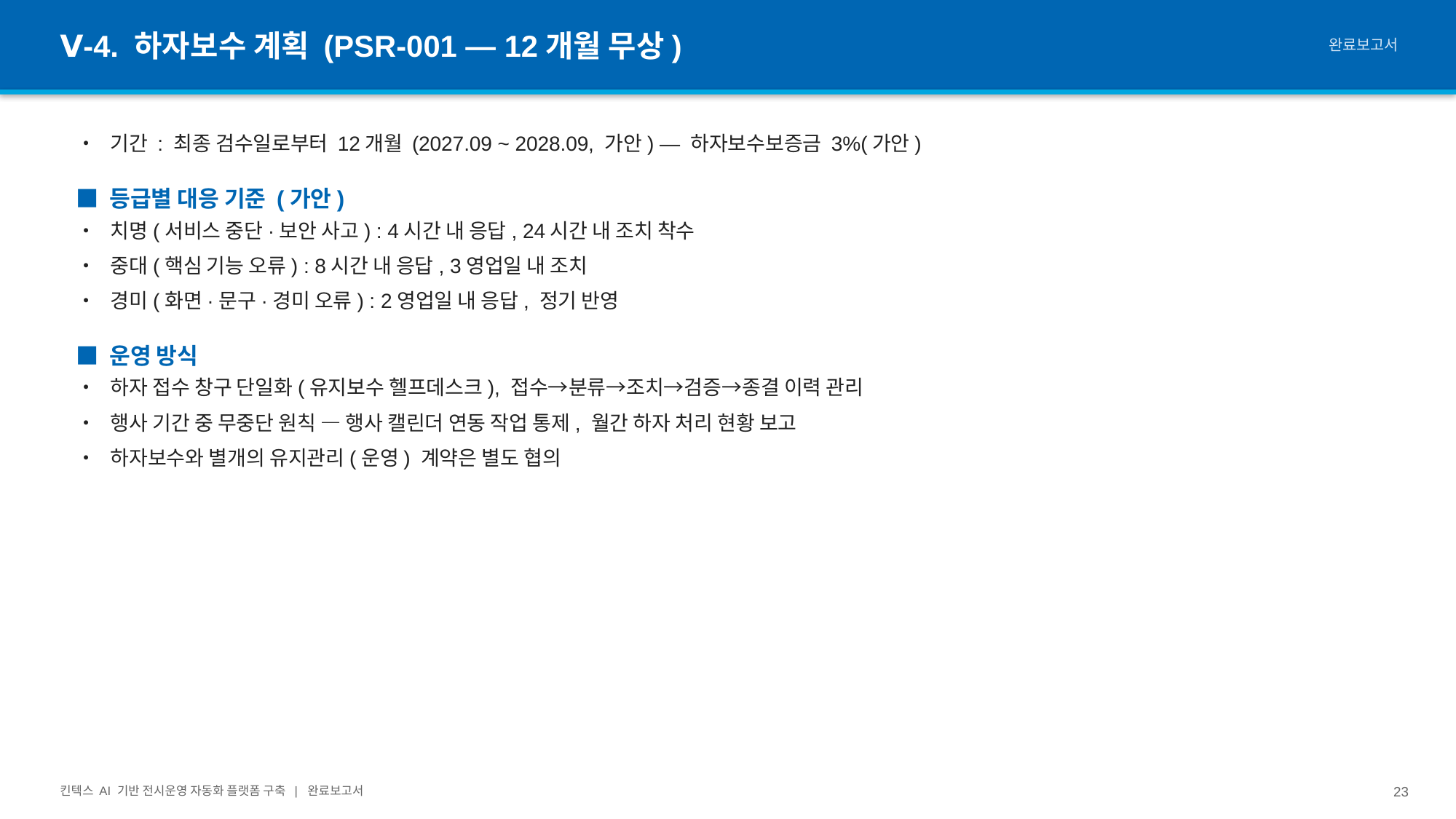

Ⅴ-4. 하자보수 계획 (PSR-001 — 12개월 무상)
완료보고서

•  기간 : 최종 검수일로부터 12개월 (2027.09 ~ 2028.09, 가안) — 하자보수보증금 3%(가안)
■ 등급별 대응 기준 (가안)
•  치명(서비스 중단·보안 사고) : 4시간 내 응답, 24시간 내 조치 착수
•  중대(핵심 기능 오류) : 8시간 내 응답, 3영업일 내 조치
•  경미(화면·문구·경미 오류) : 2영업일 내 응답, 정기 반영
■ 운영 방식
•  하자 접수 창구 단일화(유지보수 헬프데스크), 접수→분류→조치→검증→종결 이력 관리
•  행사 기간 중 무중단 원칙 — 행사 캘린더 연동 작업 통제, 월간 하자 처리 현황 보고
•  하자보수와 별개의 유지관리(운영) 계약은 별도 협의
킨텍스 AI 기반 전시운영 자동화 플랫폼 구축  |  완료보고서
23